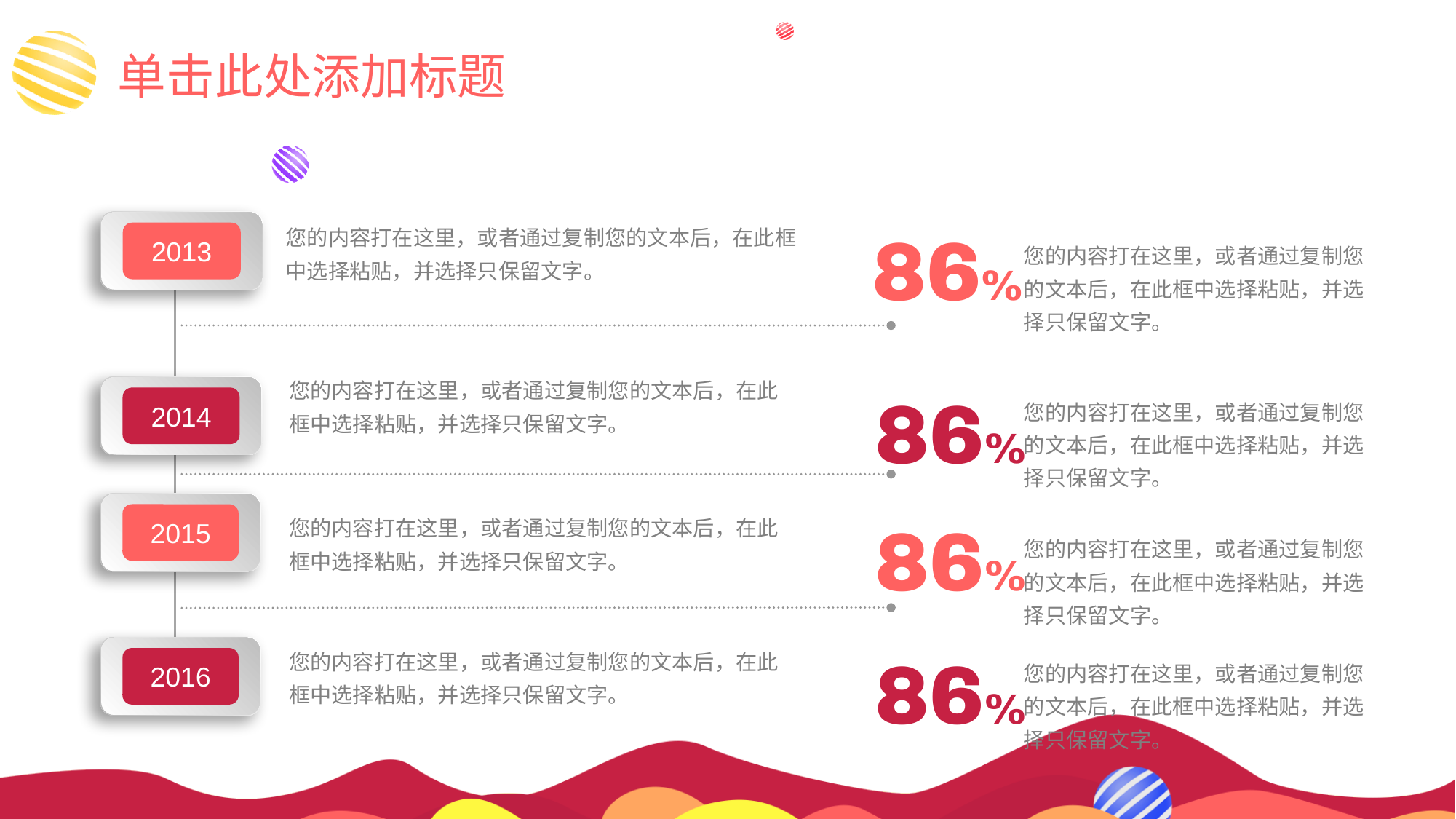

# 单击此处添加标题

2013
您的内容打在这里，或者通过复制您的文本后，在此框中选择粘贴，并选择只保留文字。
86%
您的内容打在这里，或者通过复制您的文本后，在此框中选择粘贴，并选择只保留文字。

您的内容打在这里，或者通过复制您的文本后，在此框中选择粘贴，并选择只保留文字。
86%

2014
您的内容打在这里，或者通过复制您的文本后，在此框中选择粘贴，并选择只保留文字。

2015
您的内容打在这里，或者通过复制您的文本后，在此框中选择粘贴，并选择只保留文字。
86%
您的内容打在这里，或者通过复制您的文本后，在此框中选择粘贴，并选择只保留文字。

您的内容打在这里，或者通过复制您的文本后，在此框中选择粘贴，并选择只保留文字。
86%

2016
您的内容打在这里，或者通过复制您的文本后，在此框中选择粘贴，并选择只保留文字。